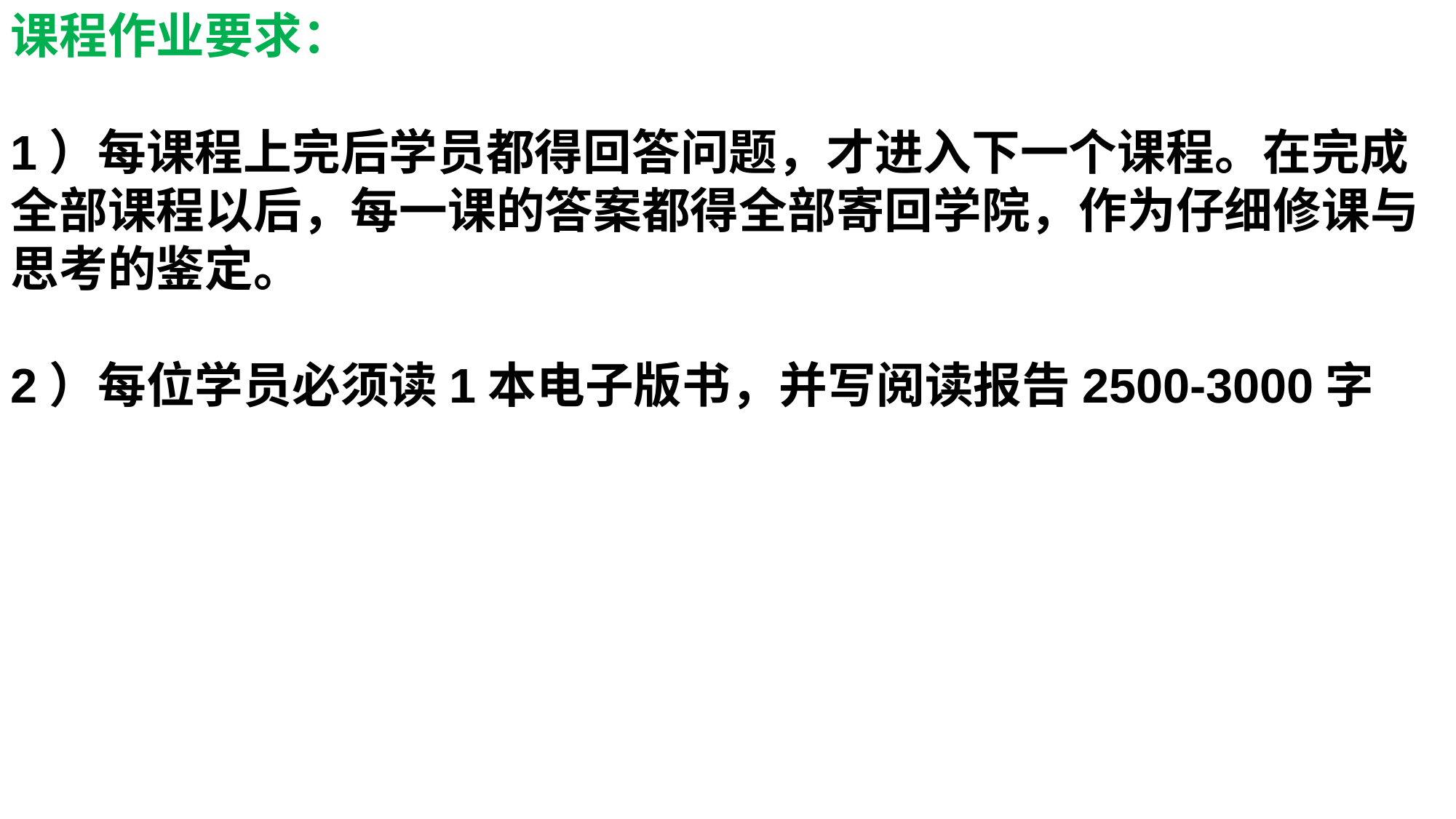

课程作业要求：

1）每课程上完后学员都得回答问题，才进入下一个课程。在完成全部课程以后，每一课的答案都得全部寄回学院，作为仔细修课与思考的鉴定。

2）每位学员必须读1本电子版书，并写阅读报告2500-3000字